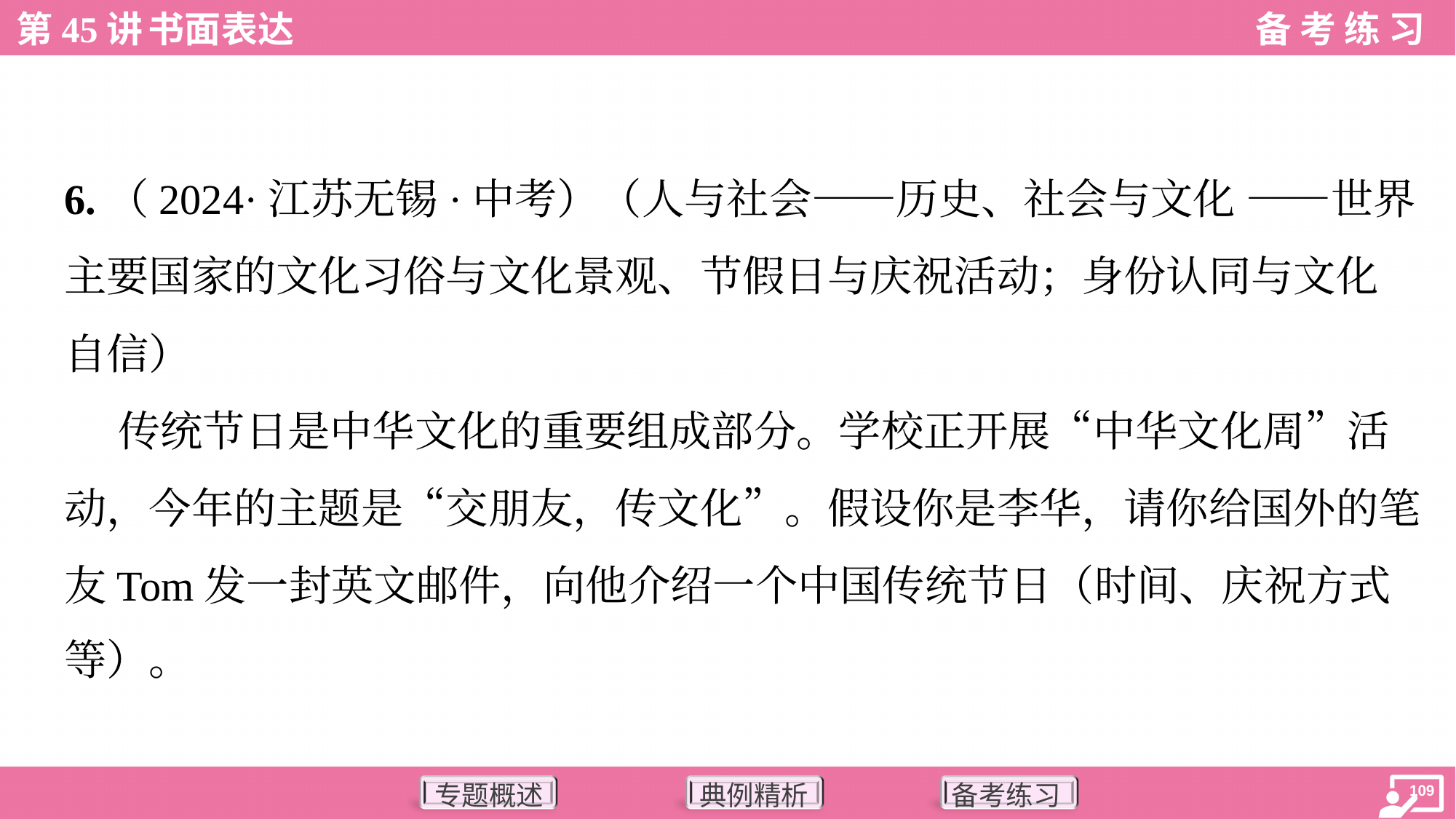

6.（2024·江苏无锡·中考）（人与社会——历史、社会与文化 ——世界
主要国家的文化习俗与文化景观、节假日与庆祝活动；身份认同与文化
自信）
    传统节日是中华文化的重要组成部分。学校正开展“中华文化周”活
动，今年的主题是“交朋友，传文化”。假设你是李华，请你给国外的笔
友Tom发一封英文邮件，向他介绍一个中国传统节日（时间、庆祝方式
等）。